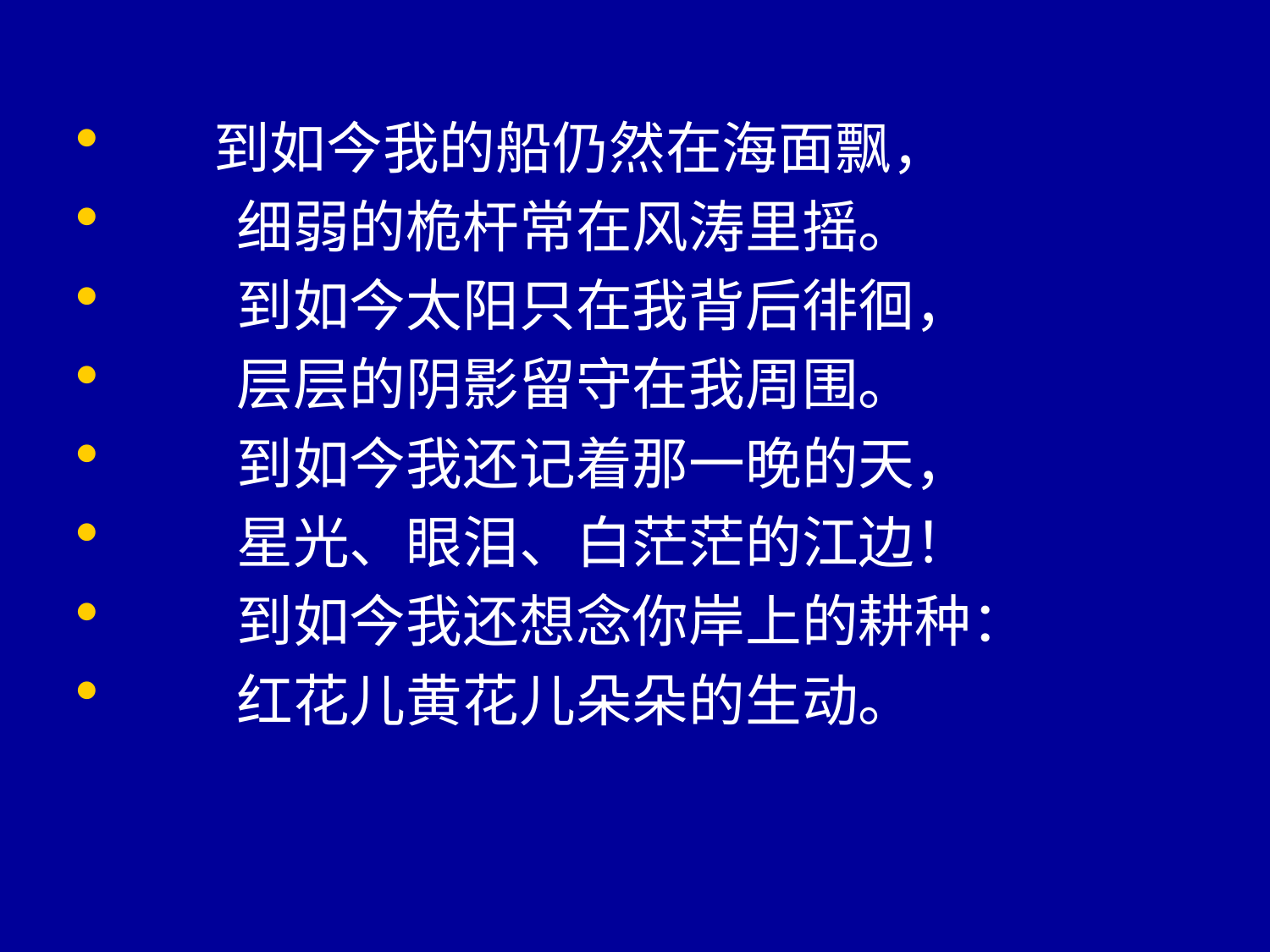

到如今我的船仍然在海面飘，
　　细弱的桅杆常在风涛里摇。
　　到如今太阳只在我背后徘徊，
　　层层的阴影留守在我周围。
　　到如今我还记着那一晚的天，
　　星光、眼泪、白茫茫的江边！
　　到如今我还想念你岸上的耕种：
　　红花儿黄花儿朵朵的生动。